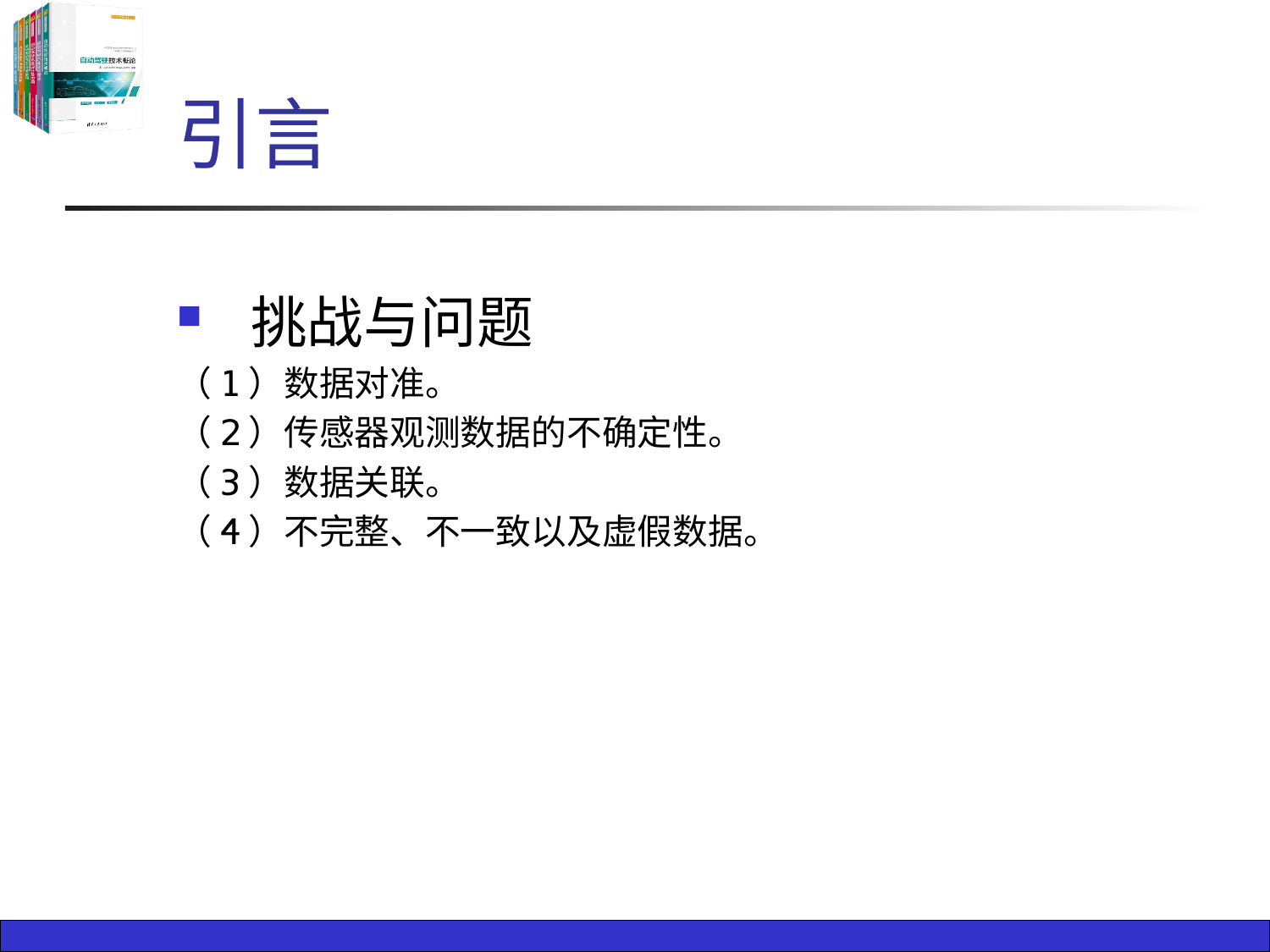

# 引言
 挑战与问题
（1）数据对准。
（2）传感器观测数据的不确定性。
（3）数据关联。
（4）不完整、不一致以及虚假数据。